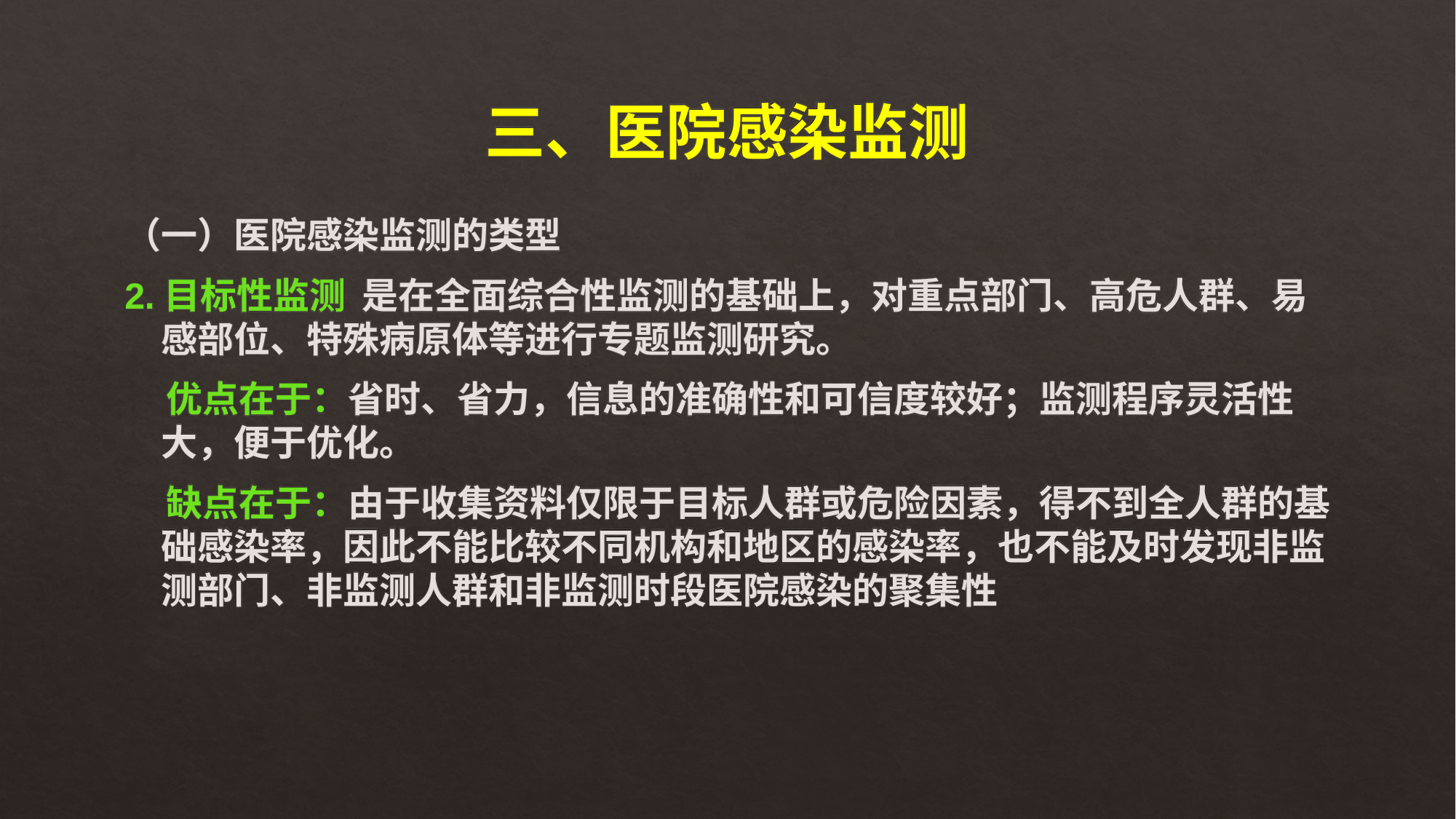

# 三、医院感染监测
（一）医院感染监测的类型
2.目标性监测  是在全面综合性监测的基础上，对重点部门、高危人群、易感部位、特殊病原体等进行专题监测研究。
    优点在于：省时、省力，信息的准确性和可信度较好；监测程序灵活性大，便于优化。
    缺点在于：由于收集资料仅限于目标人群或危险因素，得不到全人群的基础感染率，因此不能比较不同机构和地区的感染率，也不能及时发现非监测部门、非监测人群和非监测时段医院感染的聚集性